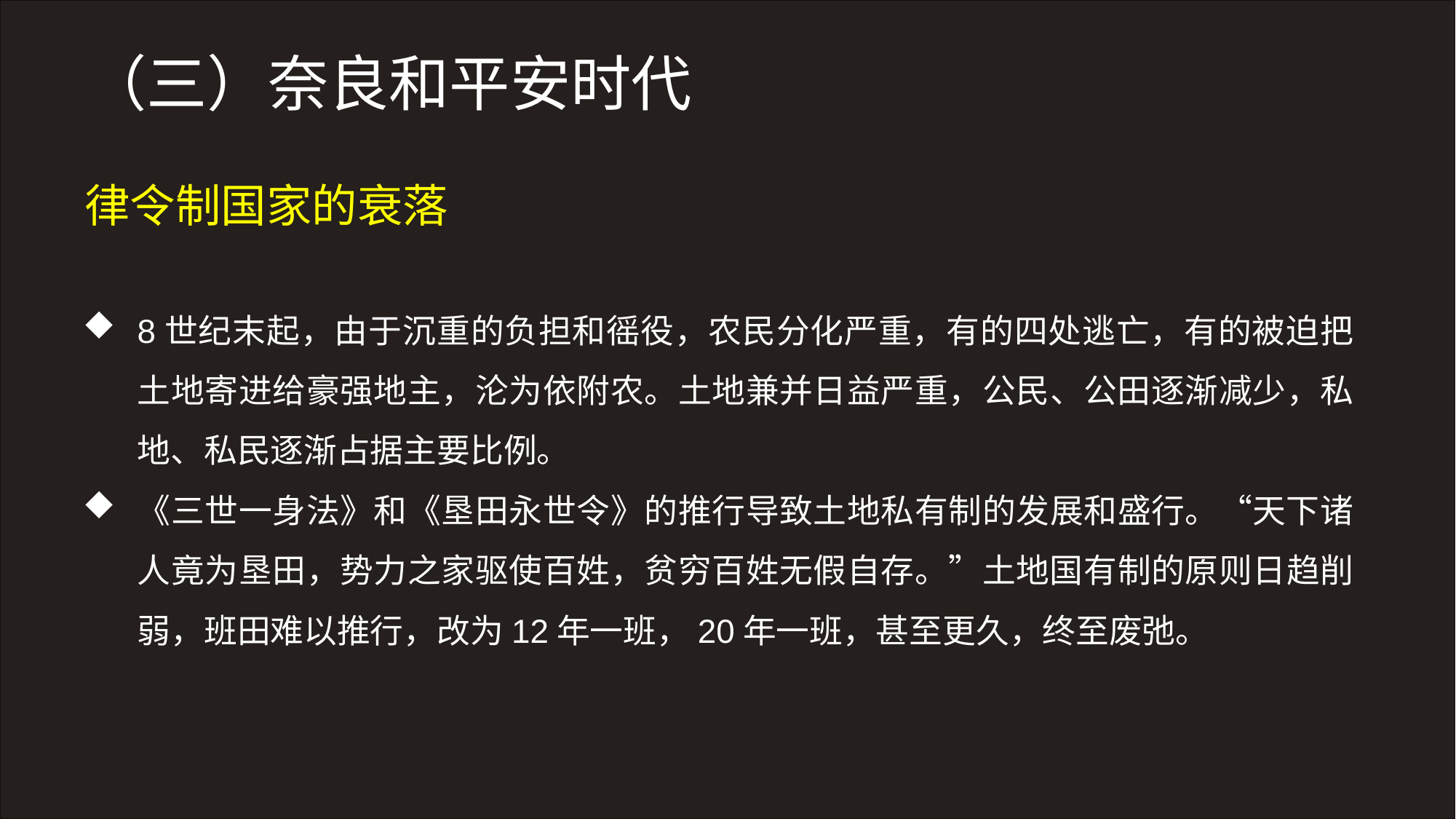

（三）奈良和平安时代
律令制国家的衰落
8世纪末起，由于沉重的负担和徭役，农民分化严重，有的四处逃亡，有的被迫把土地寄进给豪强地主，沦为依附农。土地兼并日益严重，公民、公田逐渐减少，私地、私民逐渐占据主要比例。
《三世一身法》和《垦田永世令》的推行导致土地私有制的发展和盛行。“天下诸人竟为垦田，势力之家驱使百姓，贫穷百姓无假自存。”土地国有制的原则日趋削弱，班田难以推行，改为12年一班，20年一班，甚至更久，终至废弛。